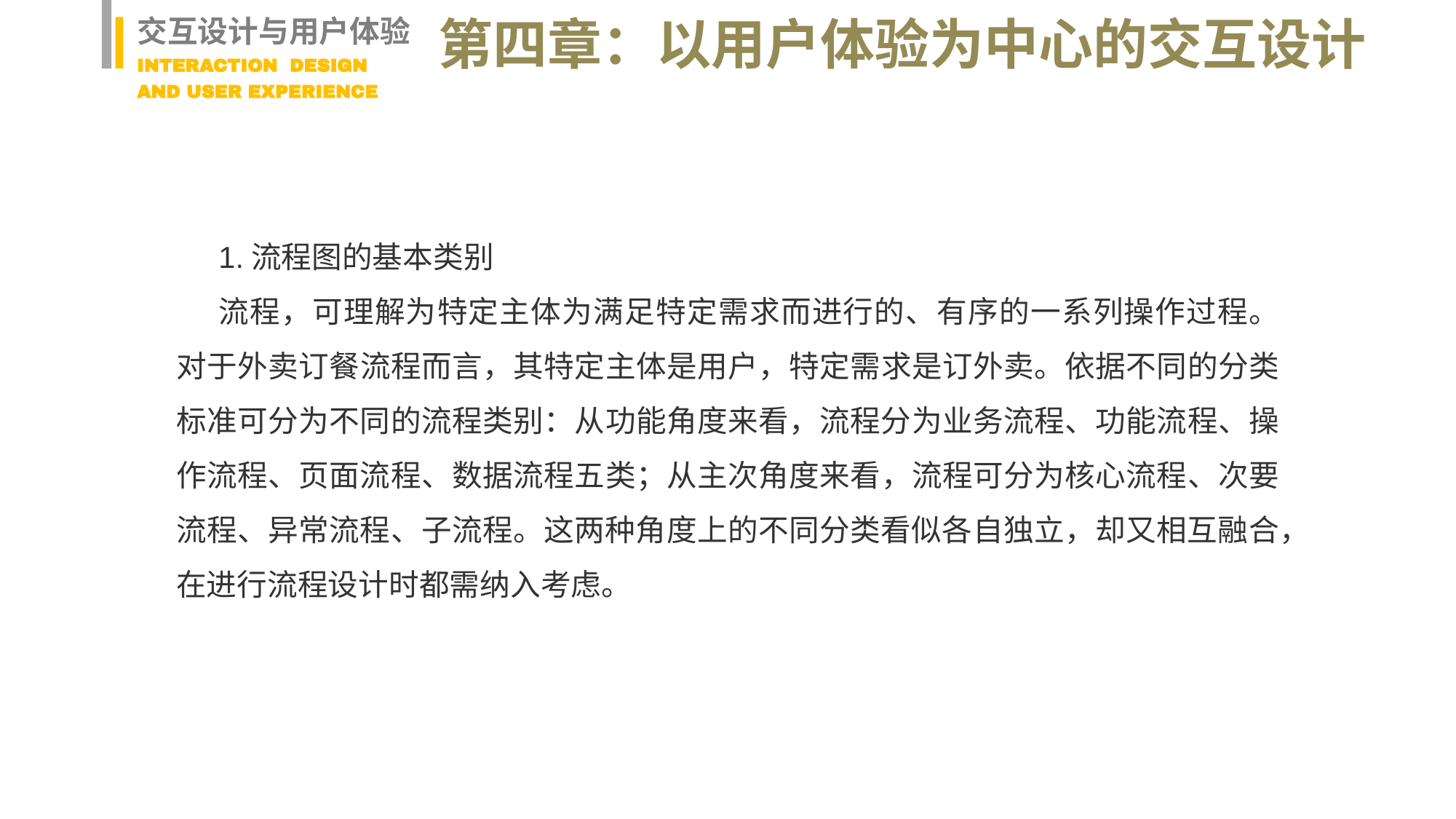

交互设计与用户体验
INTERACTION  DESIGN
AND USER EXPERIENCE
第四章：以用户体验为中心的交互设计

1.流程图的基本类别
流程，可理解为特定主体为满足特定需求而进行的、有序的一系列操作过程。对于外卖订餐流程而言，其特定主体是用户，特定需求是订外卖。依据不同的分类标准可分为不同的流程类别：从功能角度来看，流程分为业务流程、功能流程、操作流程、页面流程、数据流程五类；从主次角度来看，流程可分为核心流程、次要流程、异常流程、子流程。这两种角度上的不同分类看似各自独立，却又相互融合，在进行流程设计时都需纳入考虑。